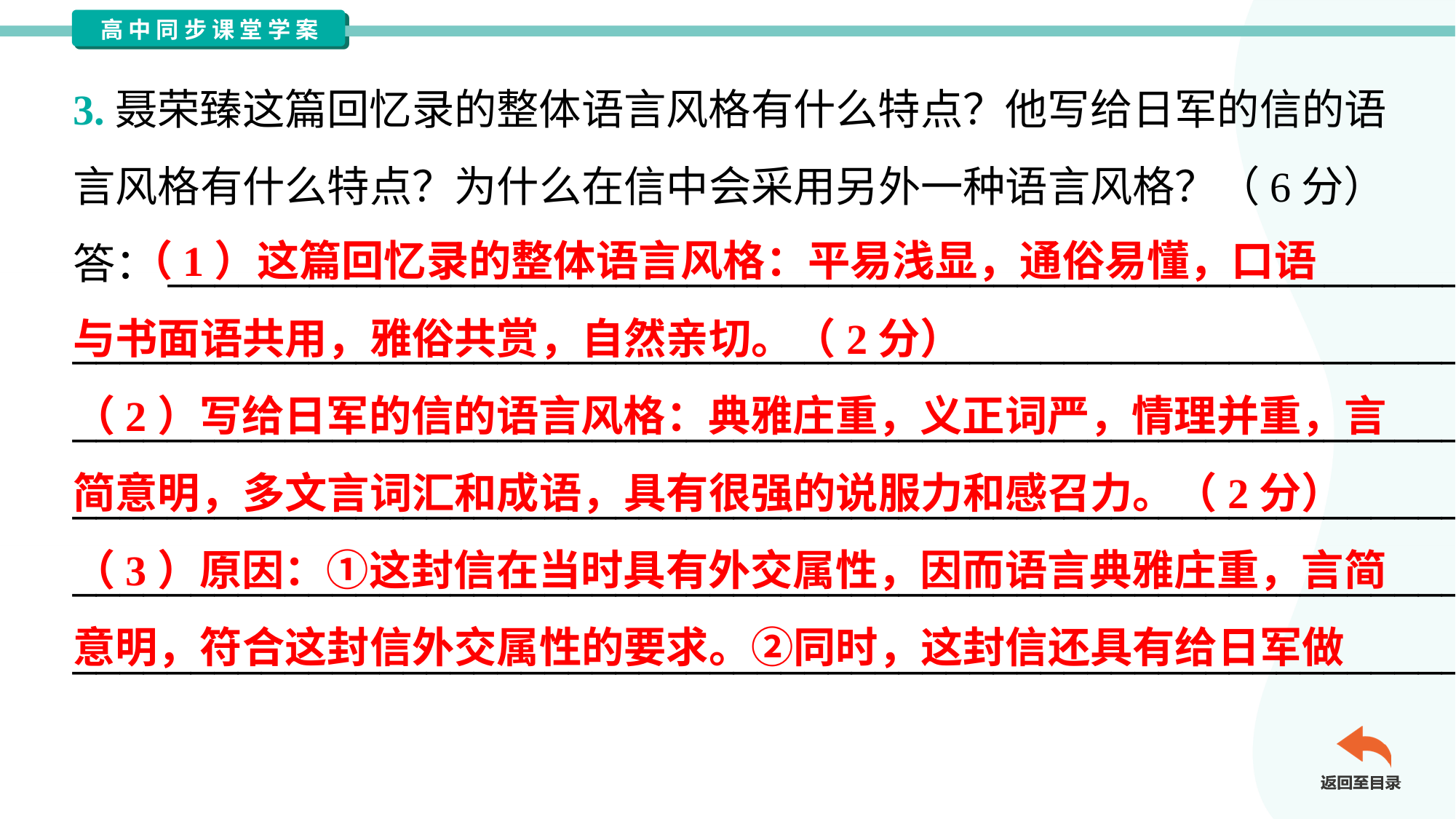

3.聂荣臻这篇回忆录的整体语言风格有什么特点？他写给日军的信的语
言风格有什么特点？为什么在信中会采用另外一种语言风格？（6分）
答：_________________________________________________________
_____________________________________________________________
_____________________________________________________________
_____________________________________________________________
_____________________________________________________________
_____________________________________________________________
     （1）这篇回忆录的整体语言风格：平易浅显，通俗易懂，口语
与书面语共用，雅俗共赏，自然亲切。（2分）
（2）写给日军的信的语言风格：典雅庄重，义正词严，情理并重，言
简意明，多文言词汇和成语，具有很强的说服力和感召力。（2分）
（3）原因：①这封信在当时具有外交属性，因而语言典雅庄重，言简
意明，符合这封信外交属性的要求。②同时，这封信还具有给日军做